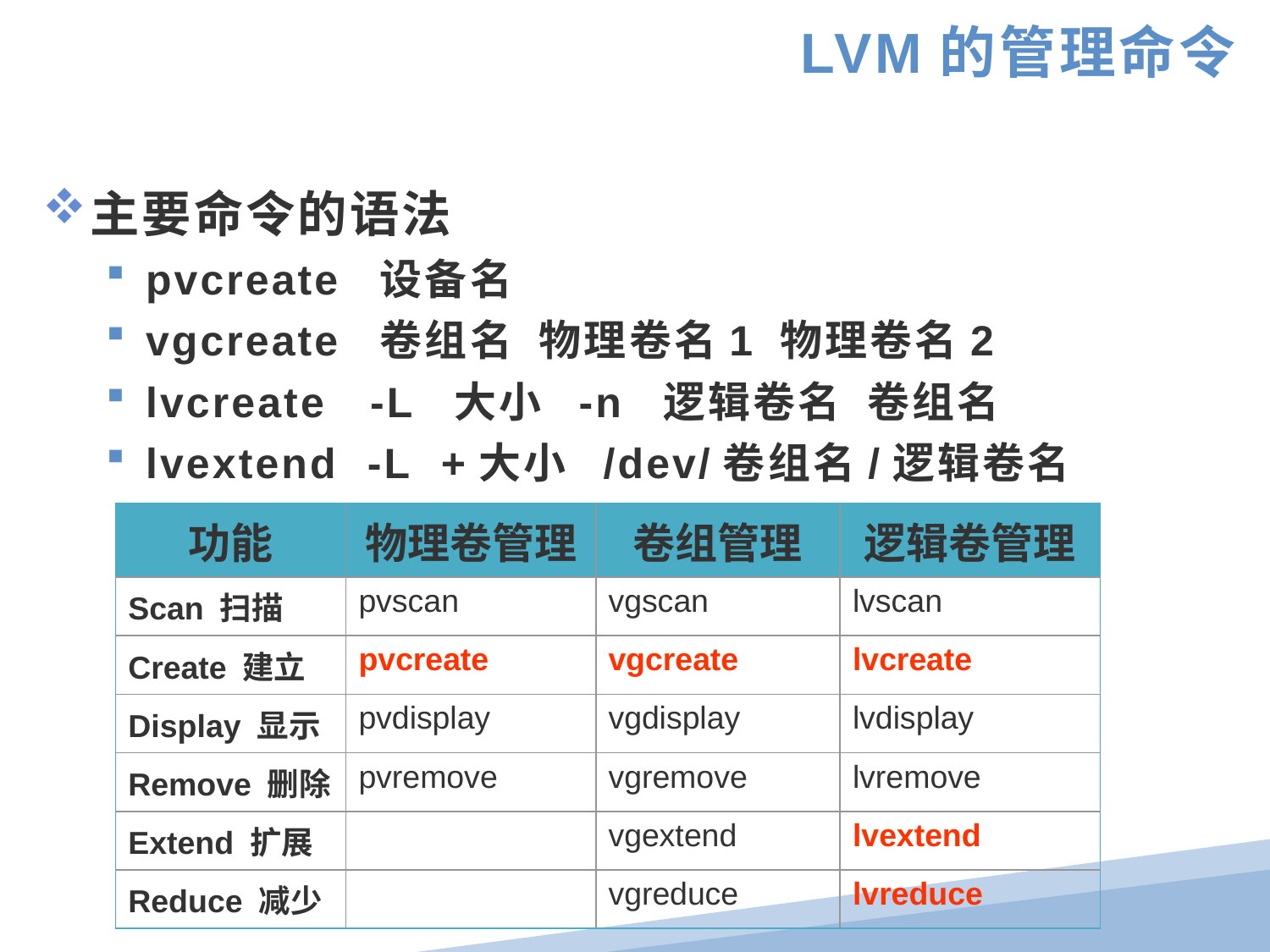

LVM的管理命令
主要命令的语法
pvcreate  设备名
vgcreate  卷组名  物理卷名1 物理卷名2
lvcreate   -L  大小  -n  逻辑卷名  卷组名
lvextend  -L  +大小  /dev/卷组名/逻辑卷名

| 功能 | 物理卷管理 | 卷组管理 | 逻辑卷管理 |
| --- | --- | --- | --- |
| Scan 扫描 | pvscan | vgscan | lvscan |
| Create 建立 | pvcreate | vgcreate | lvcreate |
| Display 显示 | pvdisplay | vgdisplay | lvdisplay |
| Remove 删除 | pvremove | vgremove | lvremove |
| Extend 扩展 |  | vgextend | lvextend |
| Reduce 减少 |  | vgreduce | lvreduce |